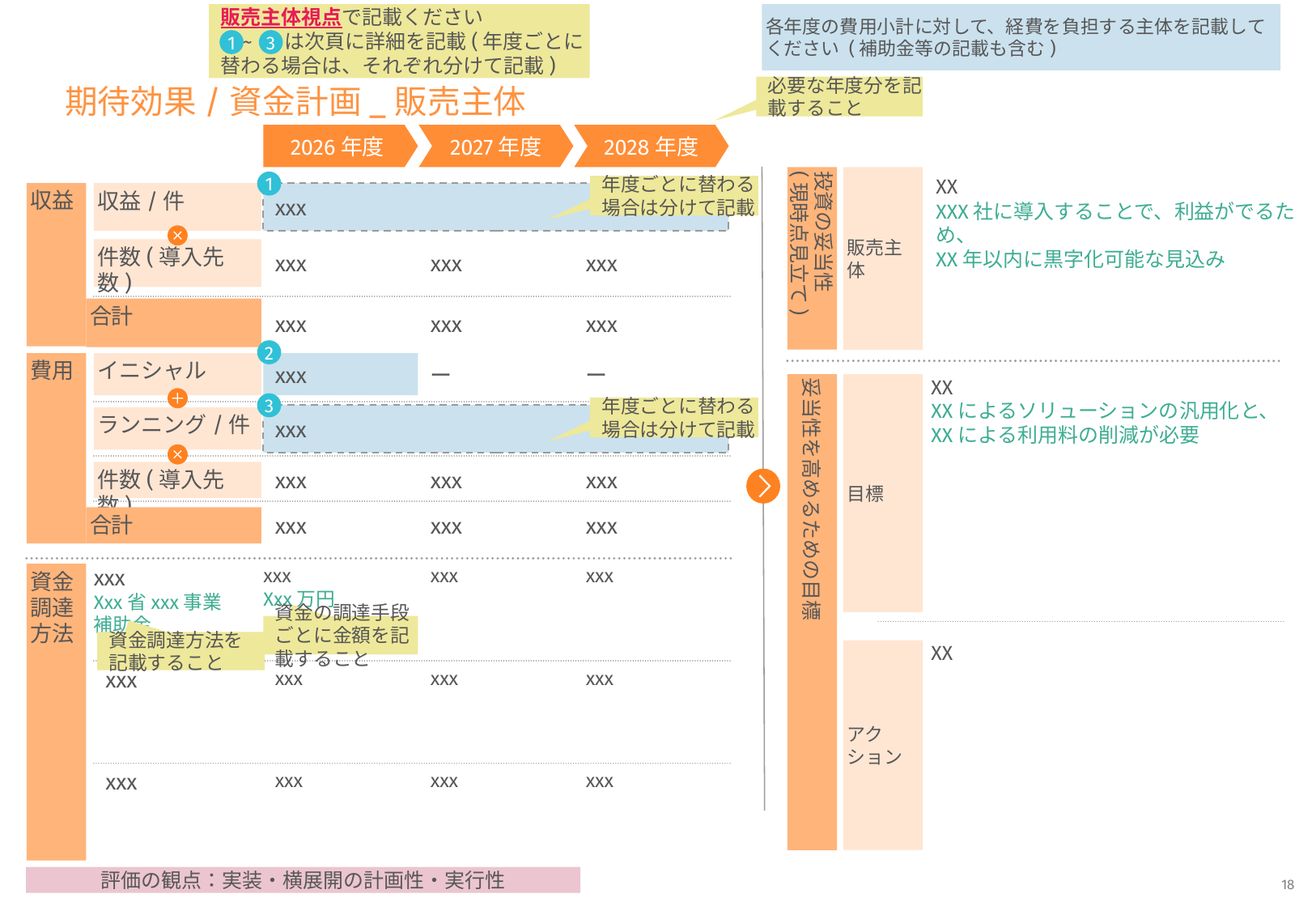

各年度の費用小計に対して、経費を負担する主体を記載してください (補助金等の記載も含む)
販売主体視点で記載ください
    ~     は次頁に詳細を記載(年度ごとに替わる場合は、それぞれ分けて記載)
1
3
必要な年度分を記載すること
# 期待効果/資金計画_販売主体
2026年度
2027年度
2028年度
販売主体
投資の妥当性
(現時点見立て)
XX
XXX社に導入することで、利益がでるため、
XX年以内に黒字化可能な見込み
妥当性を高めるための目標
XX
XXによるソリューションの汎用化と、
XXによる利用料の削減が必要
目標
アクション
XX
1
年度ごとに替わる
場合は分けて記載
収益
収益/件
xxx

件数(導入先数)
xxx
xxx
xxx
合計
xxx
xxx
xxx
2
イニシャル
xxx
ー
ー
費用

3
年度ごとに替わる
場合は分けて記載
xxx
ランニング/件

件数(導入先数)
xxx
xxx
xxx

合計
xxx
xxx
xxx
xxx
Xxx省xxx事業
補助金

xxx
Xxx万円

xxx
xxx
資金調達
方法
資金の調達手段ごとに金額を記載すること
資金調達方法を
記載すること
xxx
xxx
xxx
xxx
xxx
xxx
xxx
xxx
評価の観点：実装・横展開の計画性・実行性